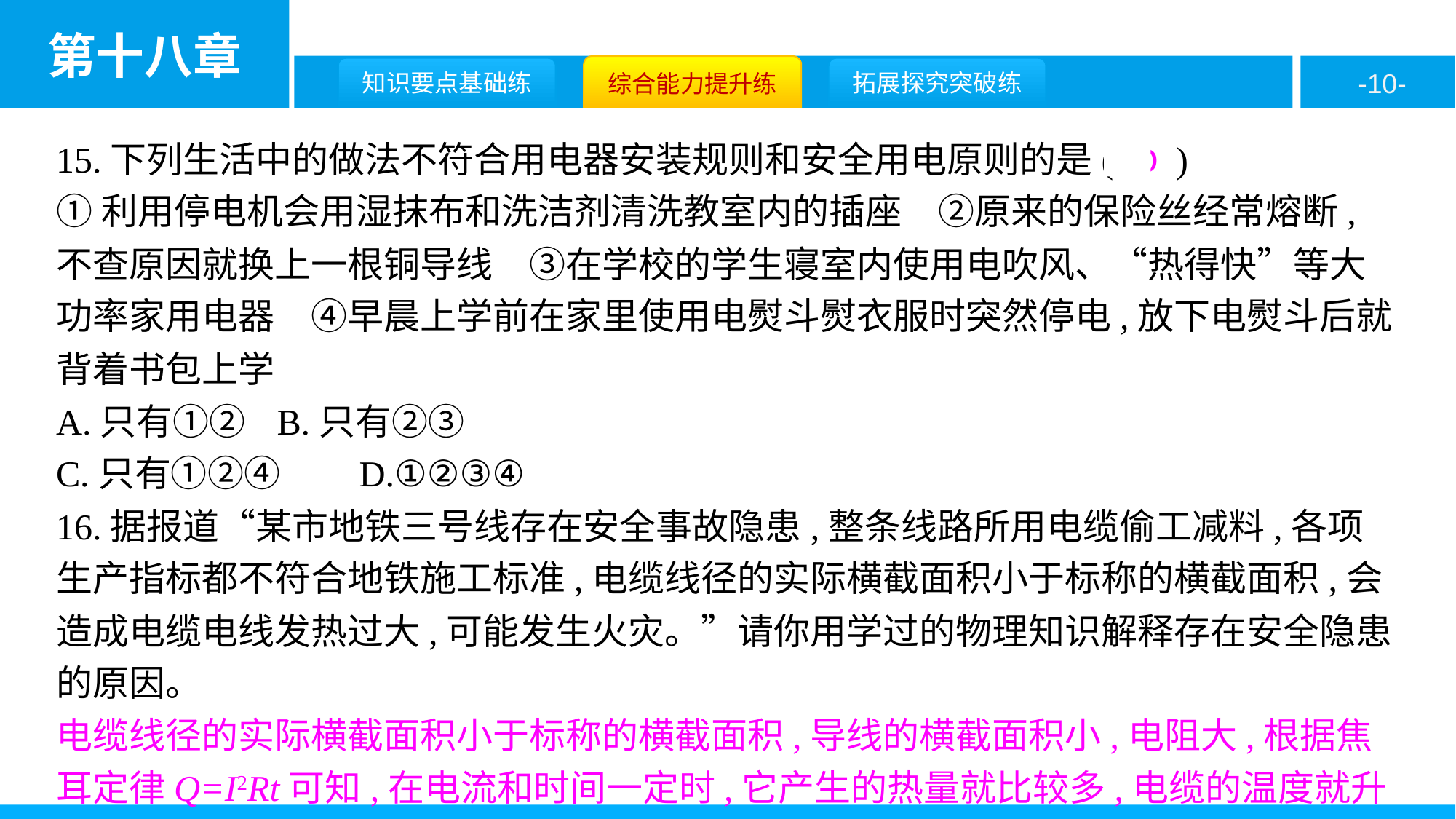

15.下列生活中的做法不符合用电器安装规则和安全用电原则的是(  D  )
①利用停电机会用湿抹布和洗洁剂清洗教室内的插座　②原来的保险丝经常熔断,不查原因就换上一根铜导线　③在学校的学生寝室内使用电吹风、“热得快”等大功率家用电器　④早晨上学前在家里使用电熨斗熨衣服时突然停电,放下电熨斗后就背着书包上学
A.只有①②	B.只有②③
C.只有①②④	D.①②③④
16.据报道“某市地铁三号线存在安全事故隐患,整条线路所用电缆偷工减料,各项生产指标都不符合地铁施工标准,电缆线径的实际横截面积小于标称的横截面积,会造成电缆电线发热过大,可能发生火灾。”请你用学过的物理知识解释存在安全隐患的原因。
电缆线径的实际横截面积小于标称的横截面积,导线的横截面积小,电阻大,根据焦耳定律Q=I2Rt可知,在电流和时间一定时,它产生的热量就比较多,电缆的温度就升得较高,容易引发火灾。